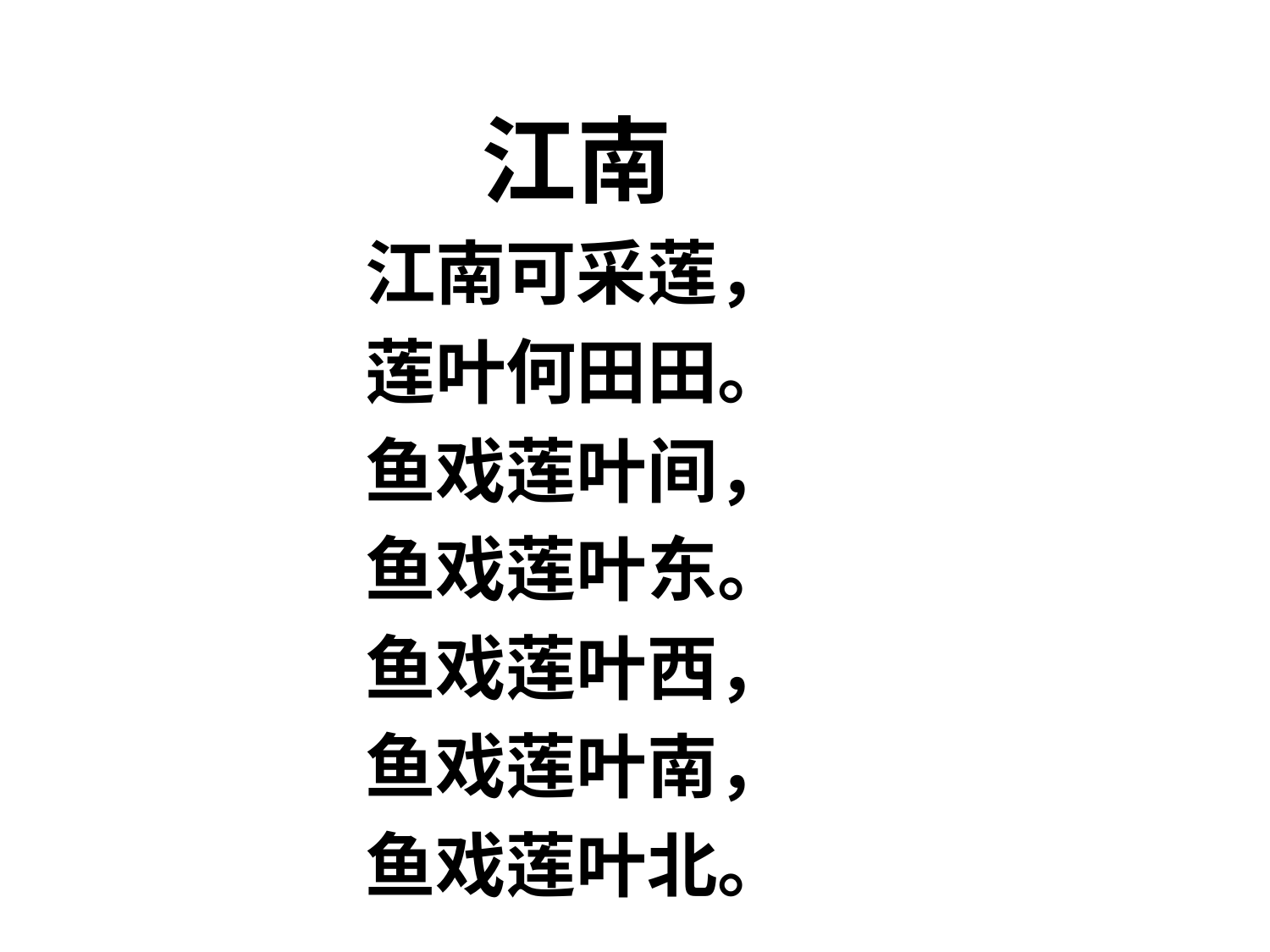

江南
江南可采莲，
莲叶何田田。
鱼戏莲叶间，
鱼戏莲叶东。
鱼戏莲叶西，
鱼戏莲叶南，
鱼戏莲叶北。